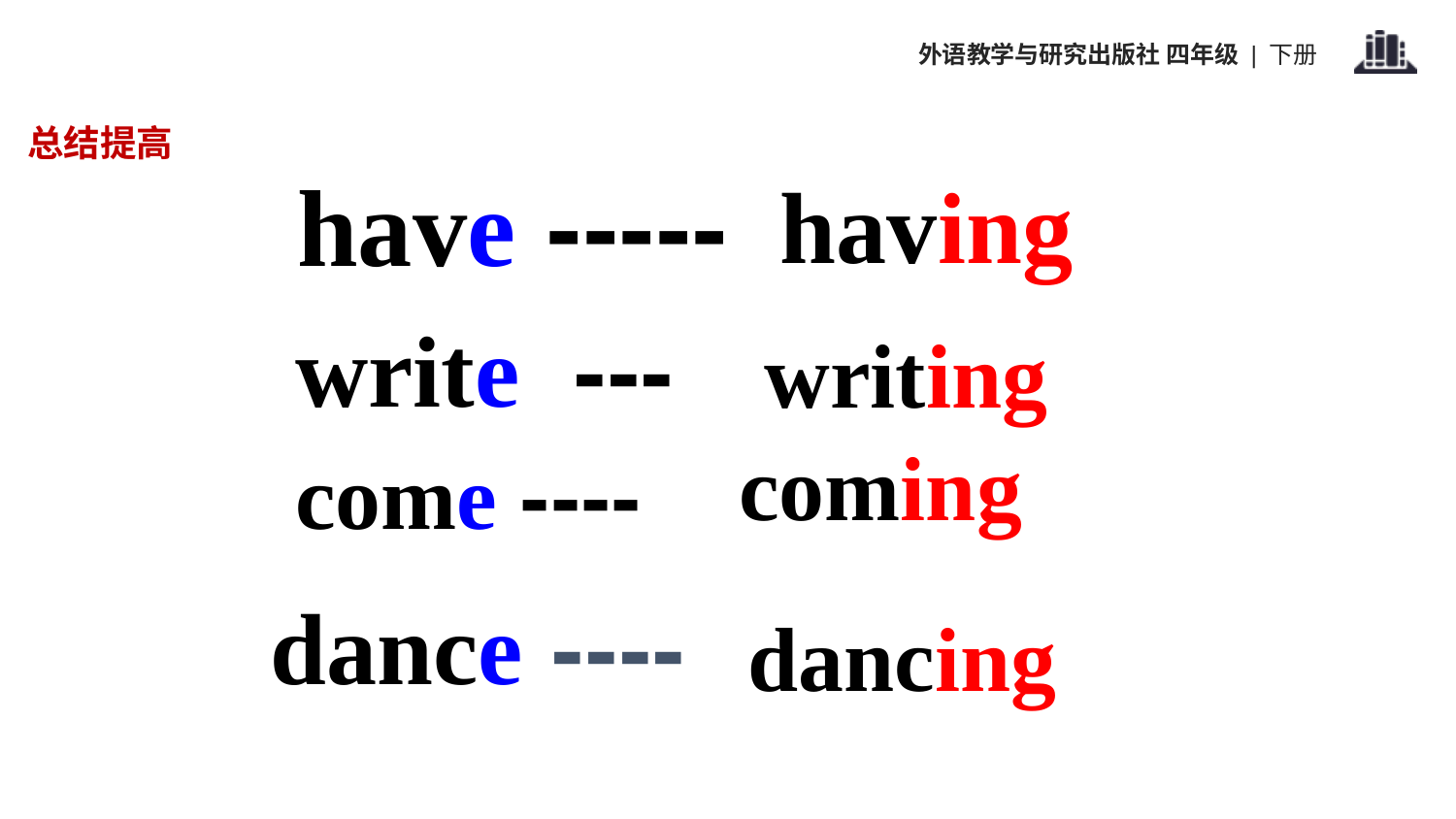

总结提高
have -----
 having
write  ---
writing

coming
come ----
dance ----
dancing